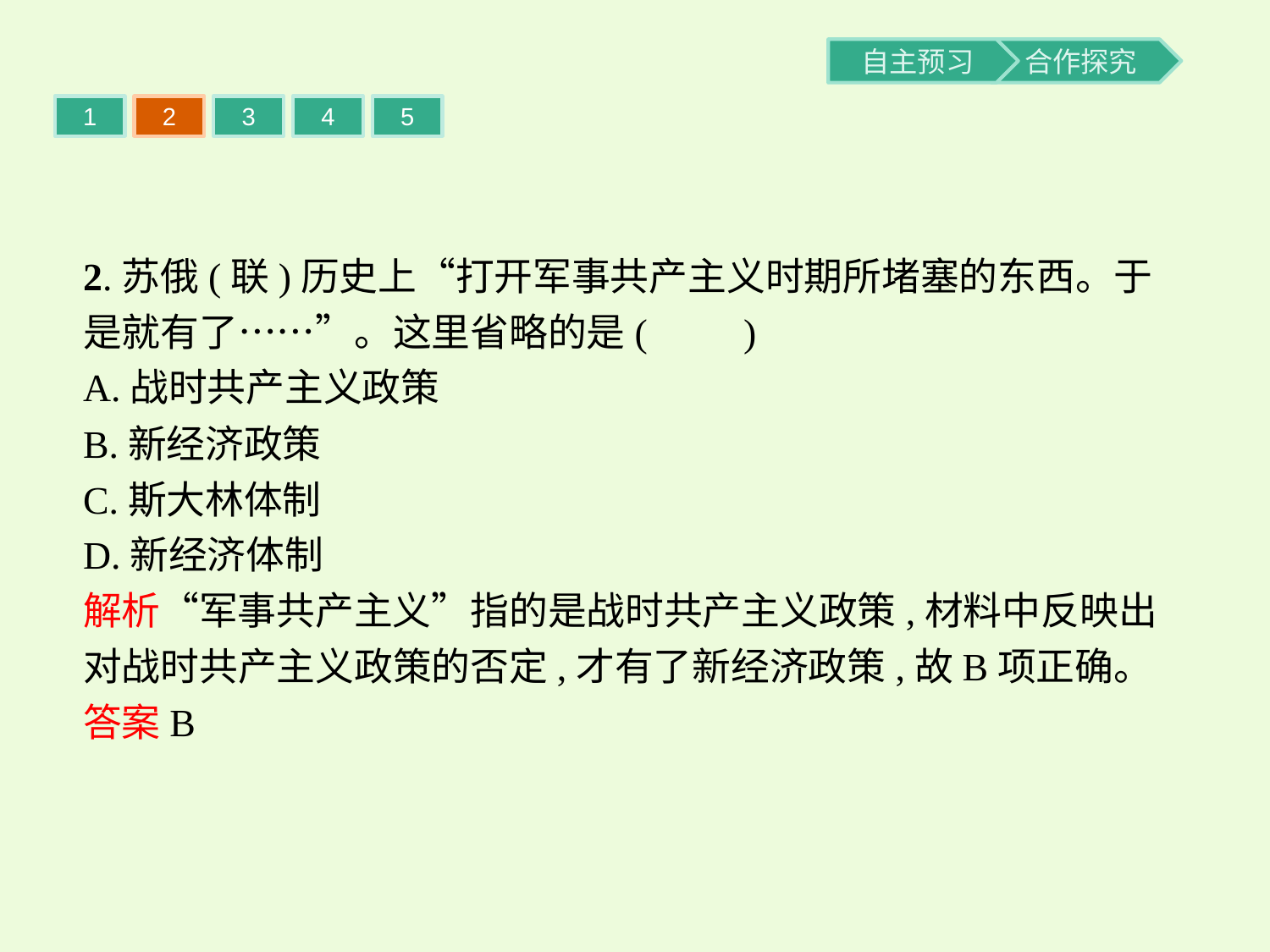

1
2
3
4
5
2.苏俄(联)历史上“打开军事共产主义时期所堵塞的东西。于是就有了……”。这里省略的是(　　)
A.战时共产主义政策
B.新经济政策
C.斯大林体制
D.新经济体制
解析“军事共产主义”指的是战时共产主义政策,材料中反映出对战时共产主义政策的否定,才有了新经济政策,故B项正确。
答案B